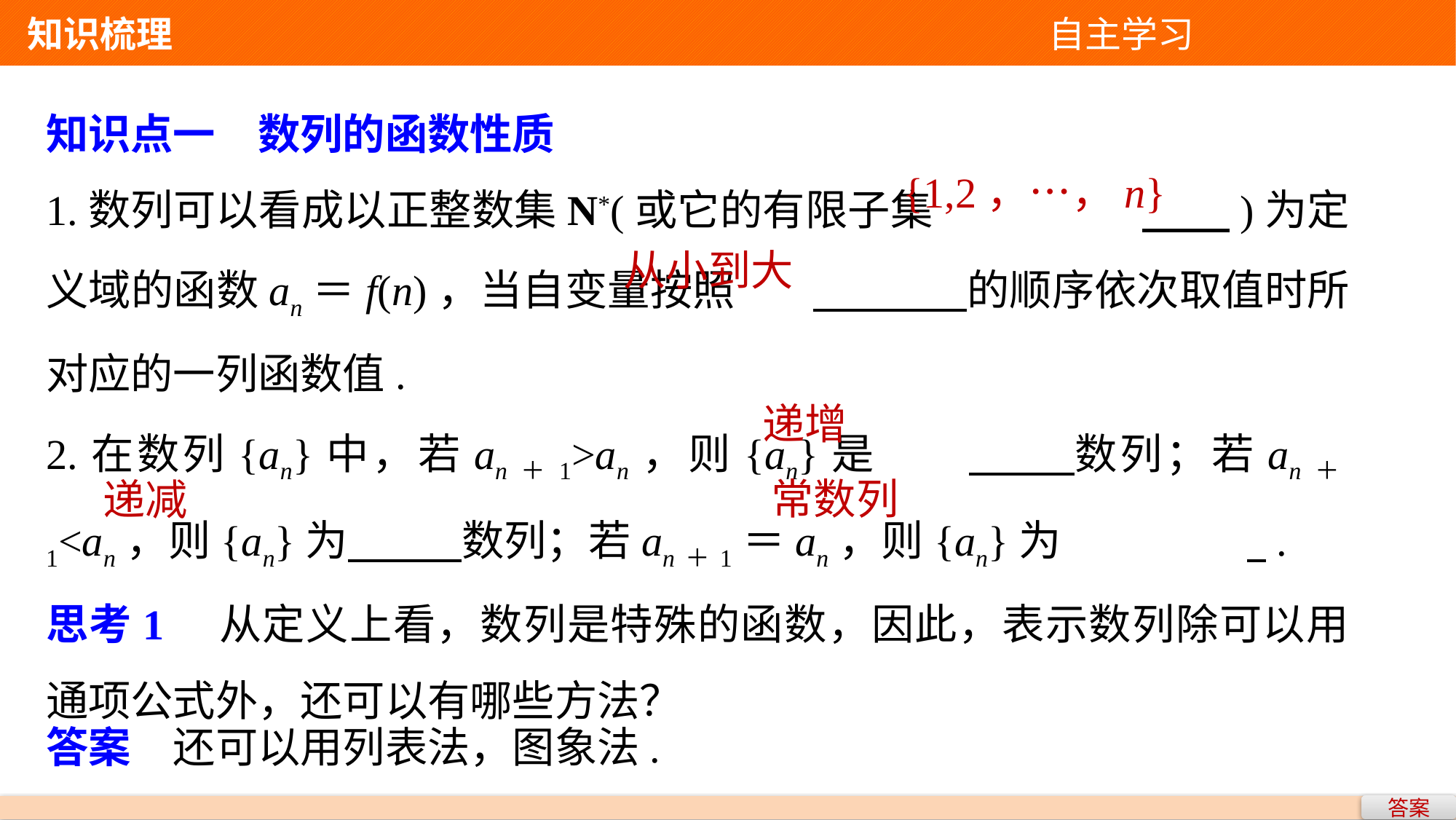

知识梳理                                                                                                           自主学习
知识点一　数列的函数性质
1.数列可以看成以正整数集N*(或它的有限子集		         )为定义域的函数an＝f(n)，当自变量按照	                的顺序依次取值时所对应的一列函数值.
2.在数列{an}中，若an＋1>an，则{an}是	        数列；若an＋1<an，则{an}为            数列；若an＋1＝an，则{an}为		  .
思考1　从定义上看，数列是特殊的函数，因此，表示数列除可以用通项公式外，还可以有哪些方法？
{1,2，…，n}
从小到大
递增
常数列
递减
答案　还可以用列表法，图象法.
答案